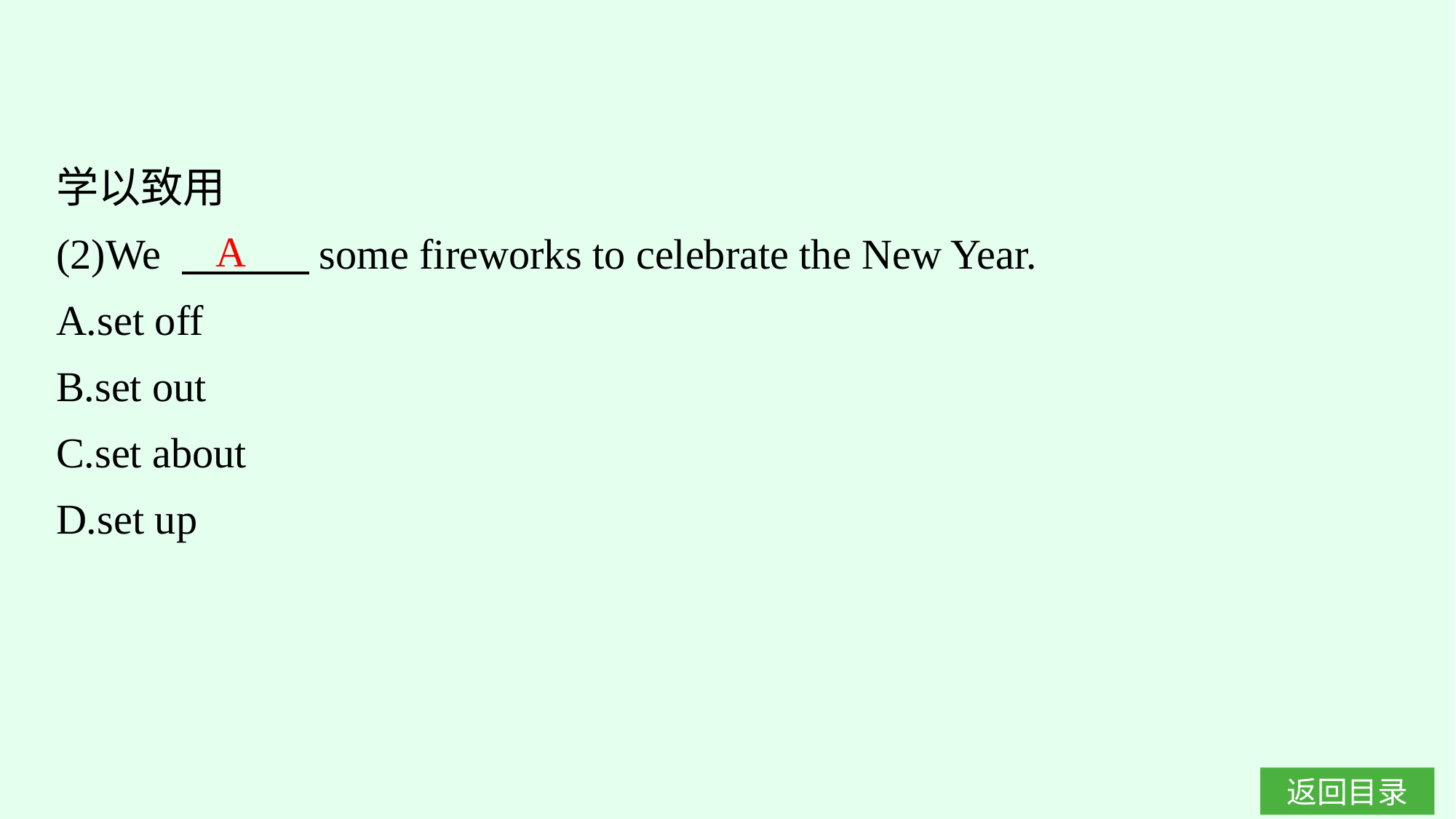

学以致用
(2)We 　　　some fireworks to celebrate the New Year.
A.set off
B.set out
C.set about
D.set up
A